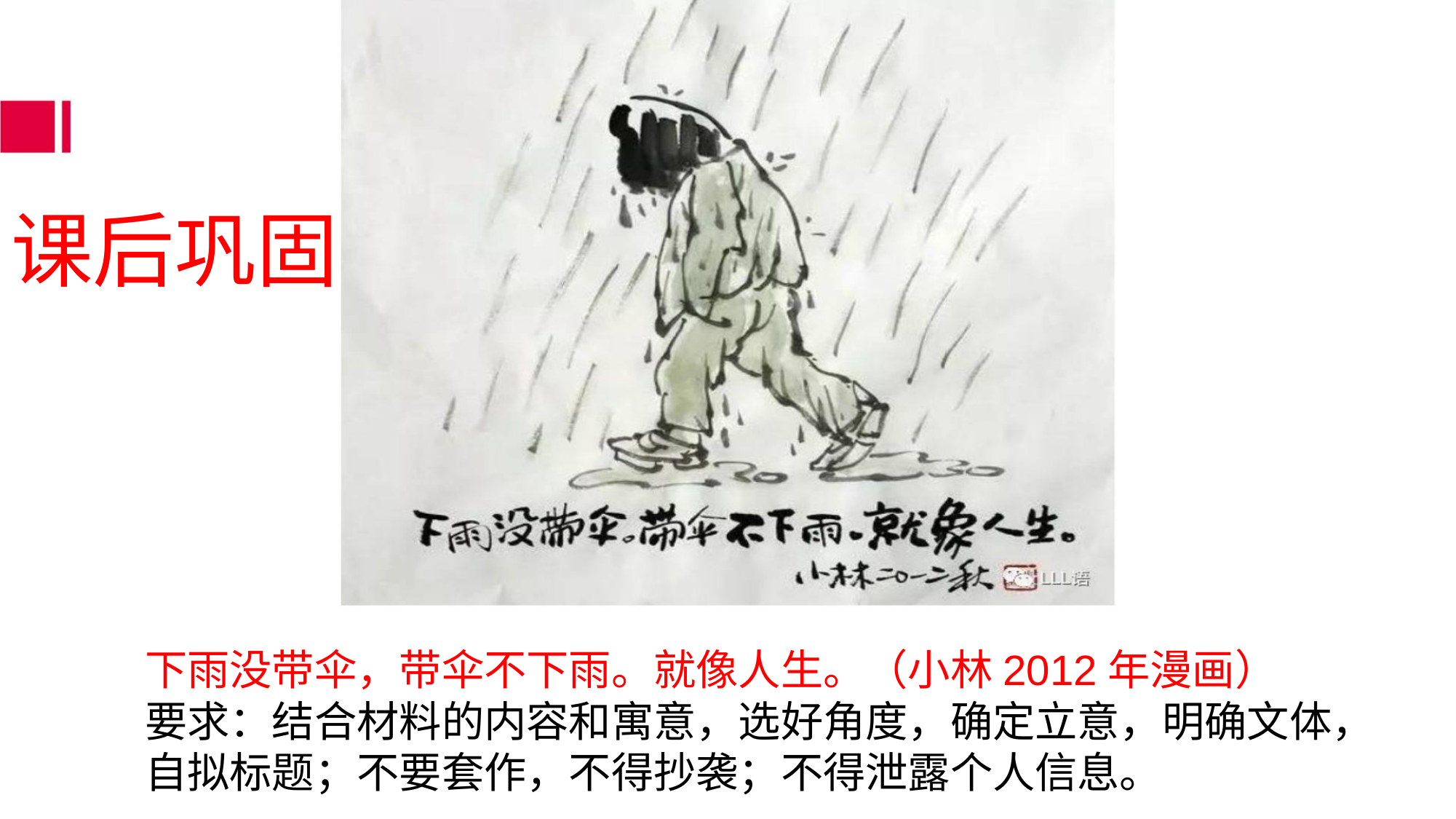

课后巩固
下雨没带伞，带伞不下雨。就像人生。（小林2012年漫画）
要求：结合材料的内容和寓意，选好角度，确定立意，明确文体，
自拟标题；不要套作，不得抄袭；不得泄露个人信息。